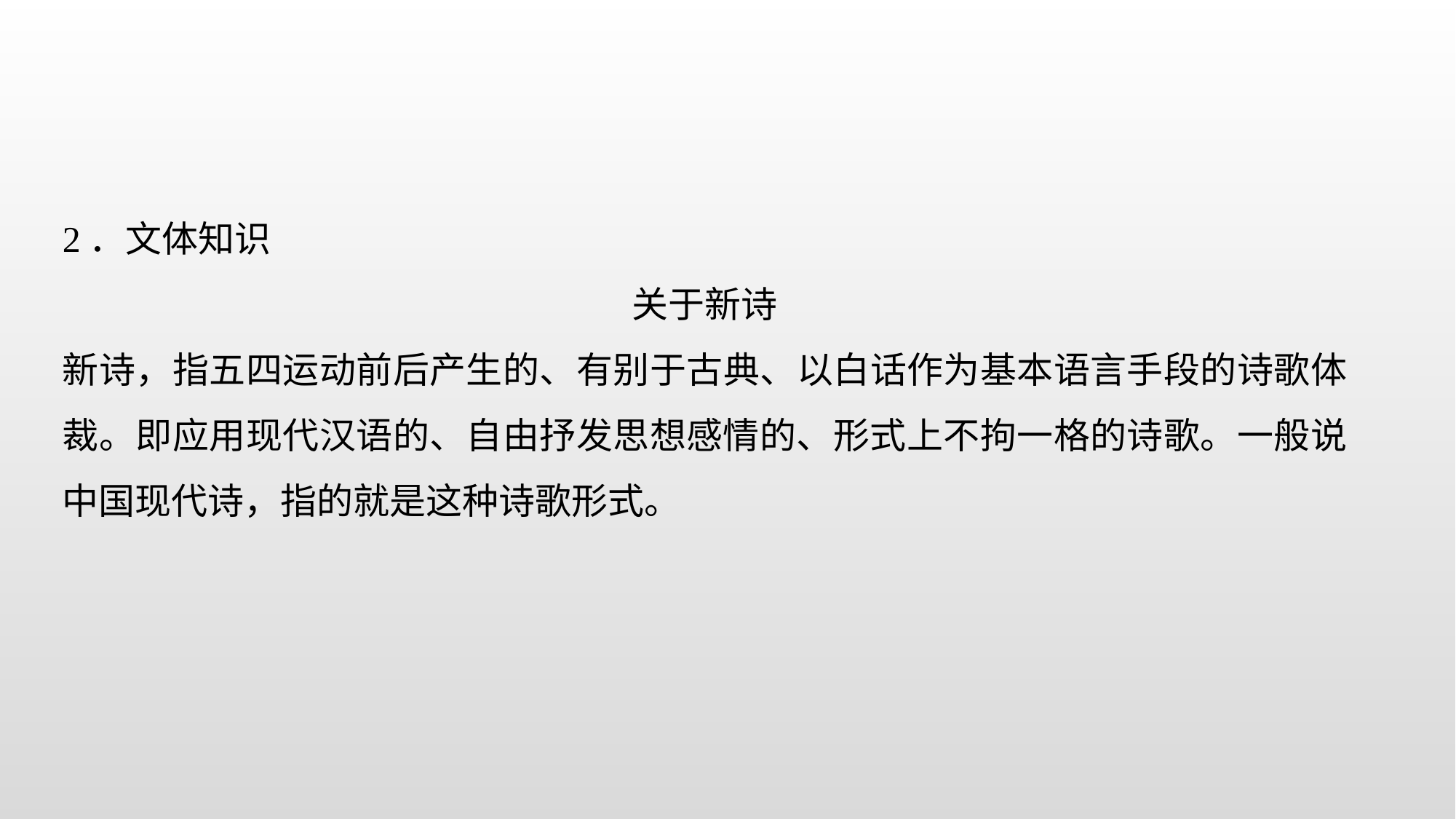

2．文体知识
关于新诗
新诗，指五四运动前后产生的、有别于古典、以白话作为基本语言手段的诗歌体裁。即应用现代汉语的、自由抒发思想感情的、形式上不拘一格的诗歌。一般说中国现代诗，指的就是这种诗歌形式。